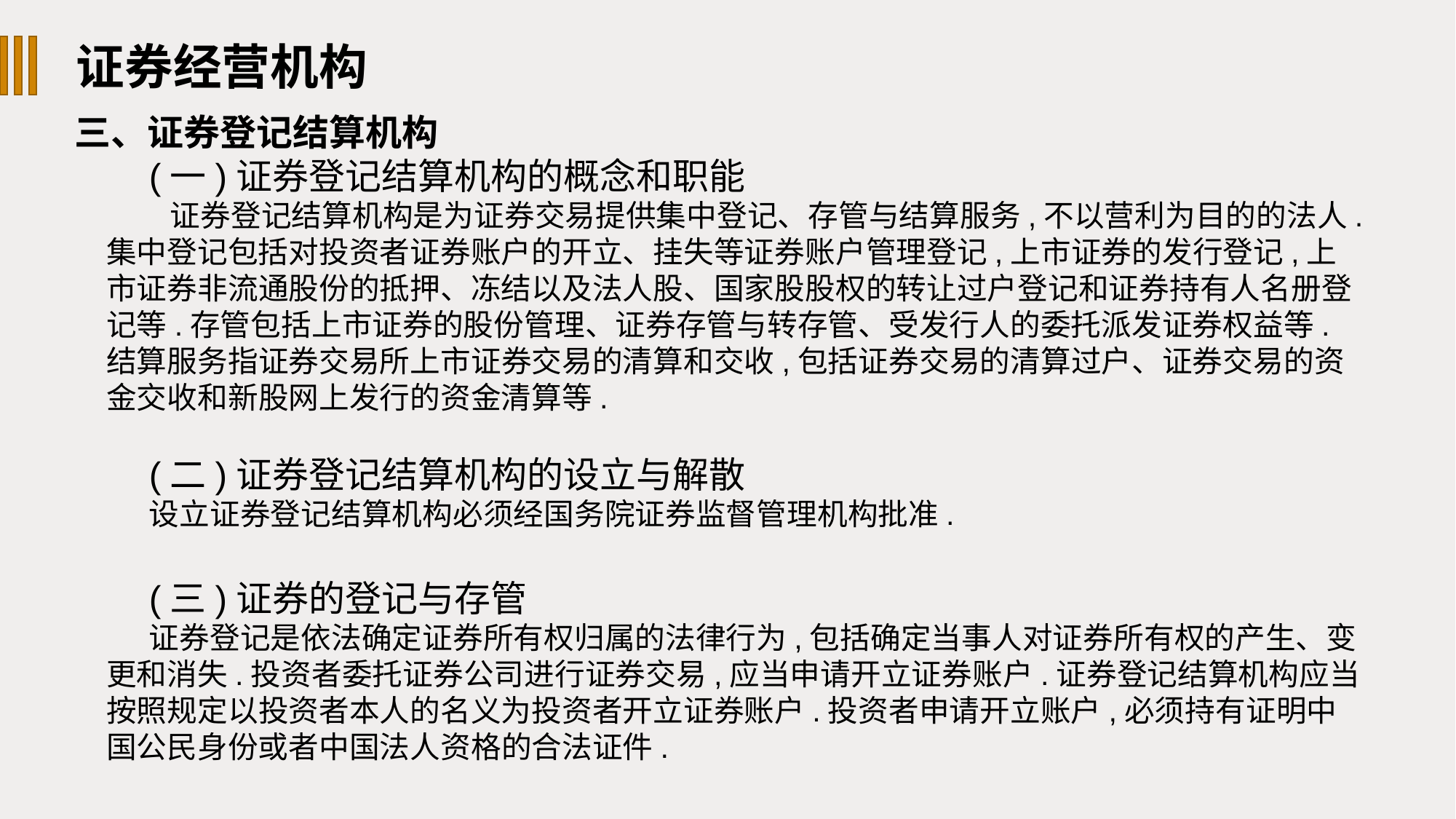

证券经营机构

三、证券登记结算机构
(一)证券登记结算机构的概念和职能
证券登记结算机构是为证券交易提供集中登记、存管与结算服务,不以营利为目的的法人.集中登记包括对投资者证券账户的开立、挂失等证券账户管理登记,上市证券的发行登记,上市证券非流通股份的抵押、冻结以及法人股、国家股股权的转让过户登记和证券持有人名册登记等.存管包括上市证券的股份管理、证券存管与转存管、受发行人的委托派发证券权益等.结算服务指证券交易所上市证券交易的清算和交收,包括证券交易的清算过户、证券交易的资金交收和新股网上发行的资金清算等.

(二)证券登记结算机构的设立与解散
设立证券登记结算机构必须经国务院证券监督管理机构批准.

(三)证券的登记与存管
证券登记是依法确定证券所有权归属的法律行为,包括确定当事人对证券所有权的产生、变更和消失.投资者委托证券公司进行证券交易,应当申请开立证券账户.证券登记结算机构应当按照规定以投资者本人的名义为投资者开立证券账户.投资者申请开立账户,必须持有证明中国公民身份或者中国法人资格的合法证件.